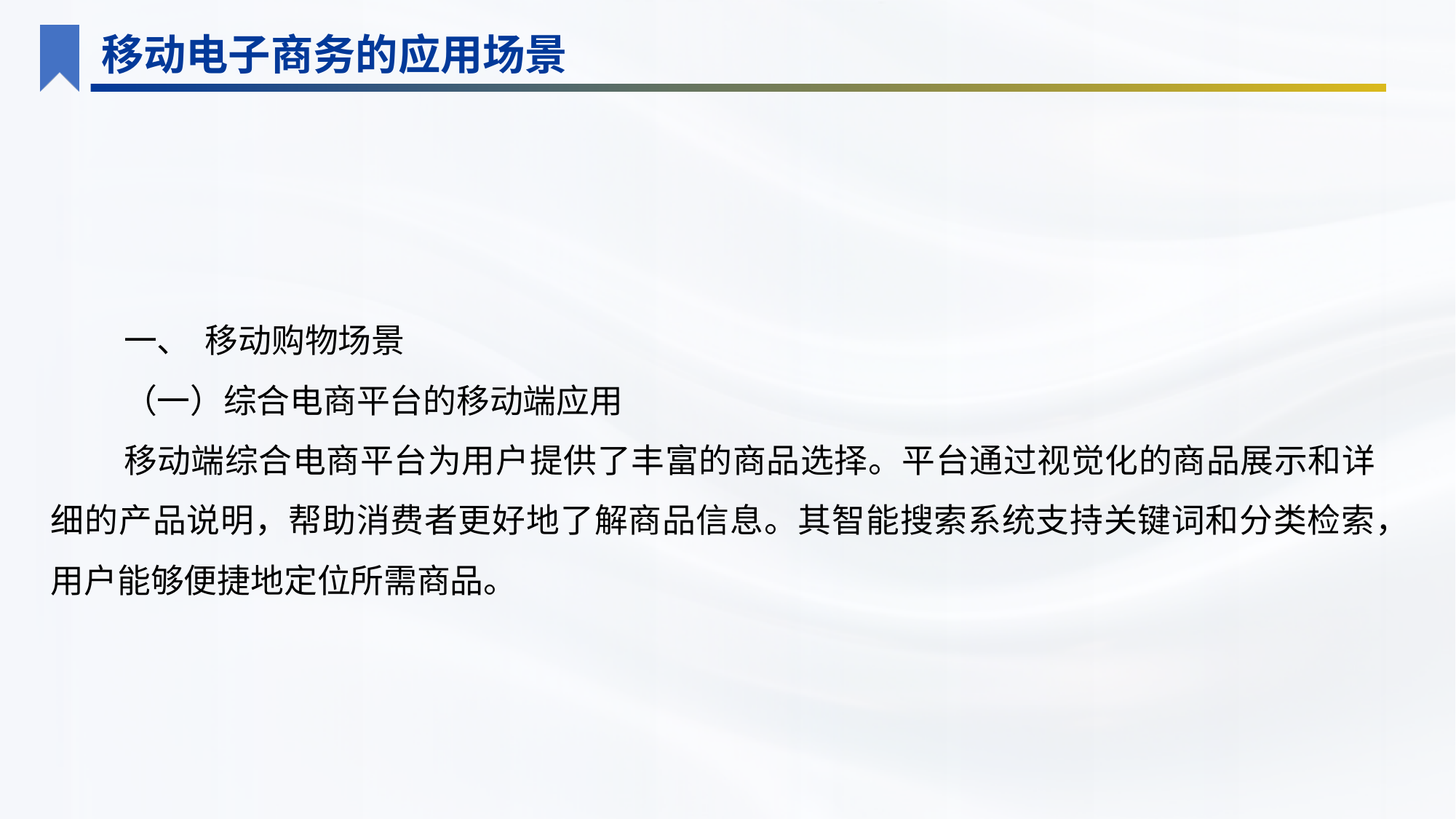

移动电子商务的应用场景
一、  移动购物场景
（一）综合电商平台的移动端应用
移动端综合电商平台为用户提供了丰富的商品选择。平台通过视觉化的商品展示和详细的产品说明，帮助消费者更好地了解商品信息。其智能搜索系统支持关键词和分类检索，用户能够便捷地定位所需商品。